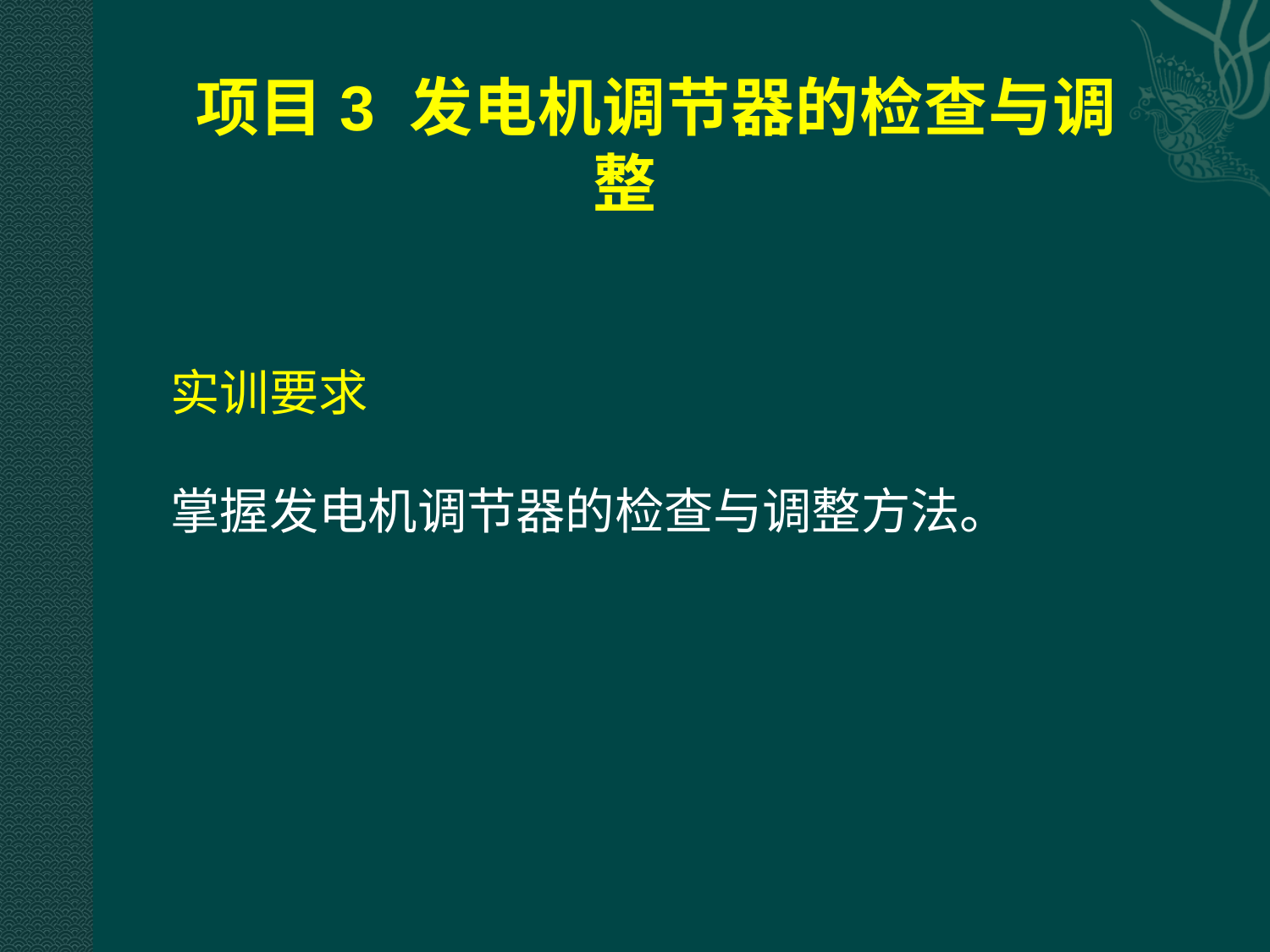

# 项目3 发电机调节器的检查与调整
实训要求
掌握发电机调节器的检查与调整方法。